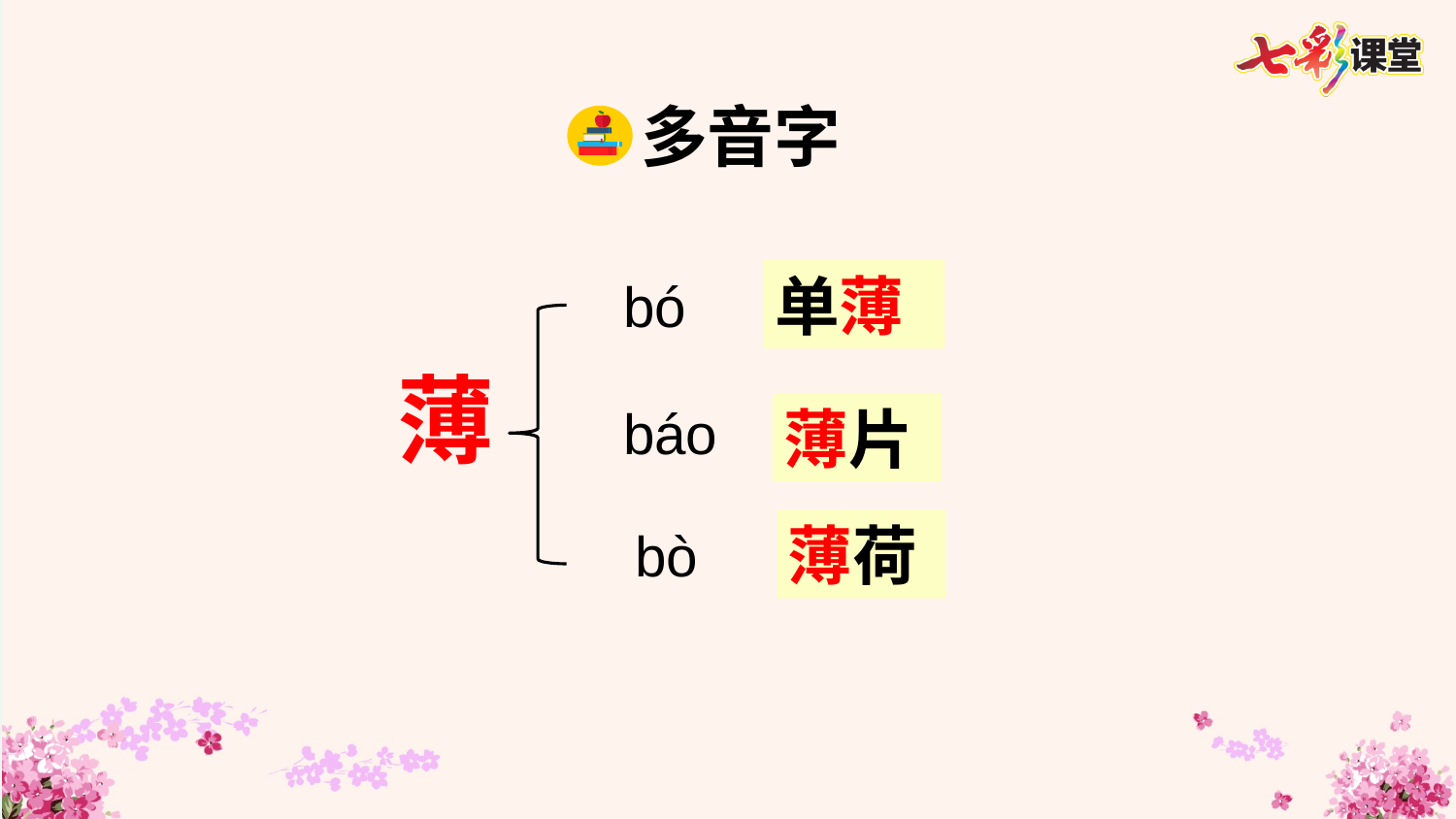

多音字

单薄
bó

薄
báo
薄片
薄荷
bò